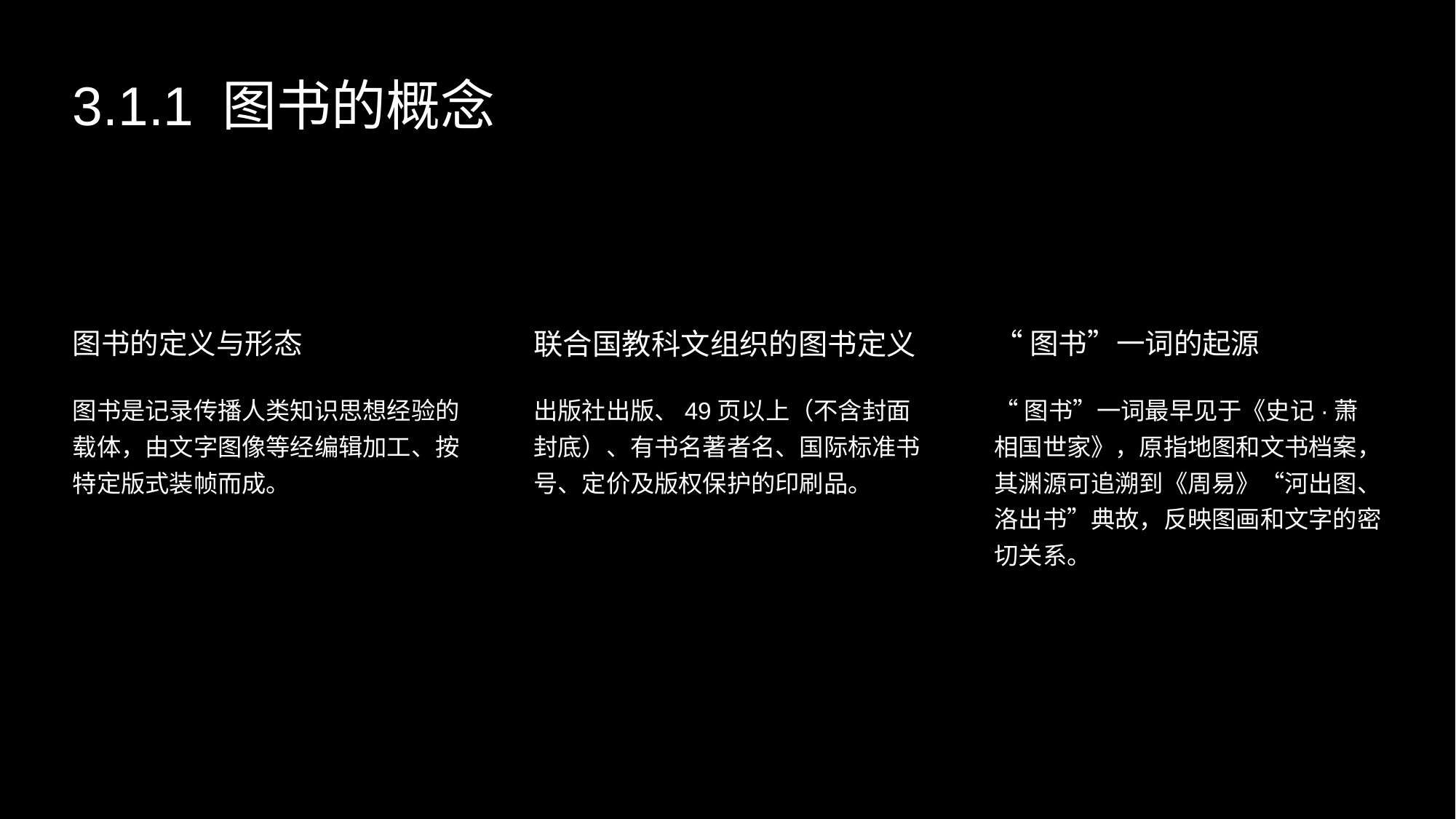

3.1.1 图书的概念
图书的定义与形态
联合国教科文组织的图书定义
“图书”一词的起源
图书是记录传播人类知识思想经验的载体，由文字图像等经编辑加工、按特定版式装帧而成。
出版社出版、49页以上（不含封面封底）、有书名著者名、国际标准书号、定价及版权保护的印刷品。
“图书”一词最早见于《史记·萧相国世家》，原指地图和文书档案，其渊源可追溯到《周易》“河出图、洛出书”典故，反映图画和文字的密切关系。